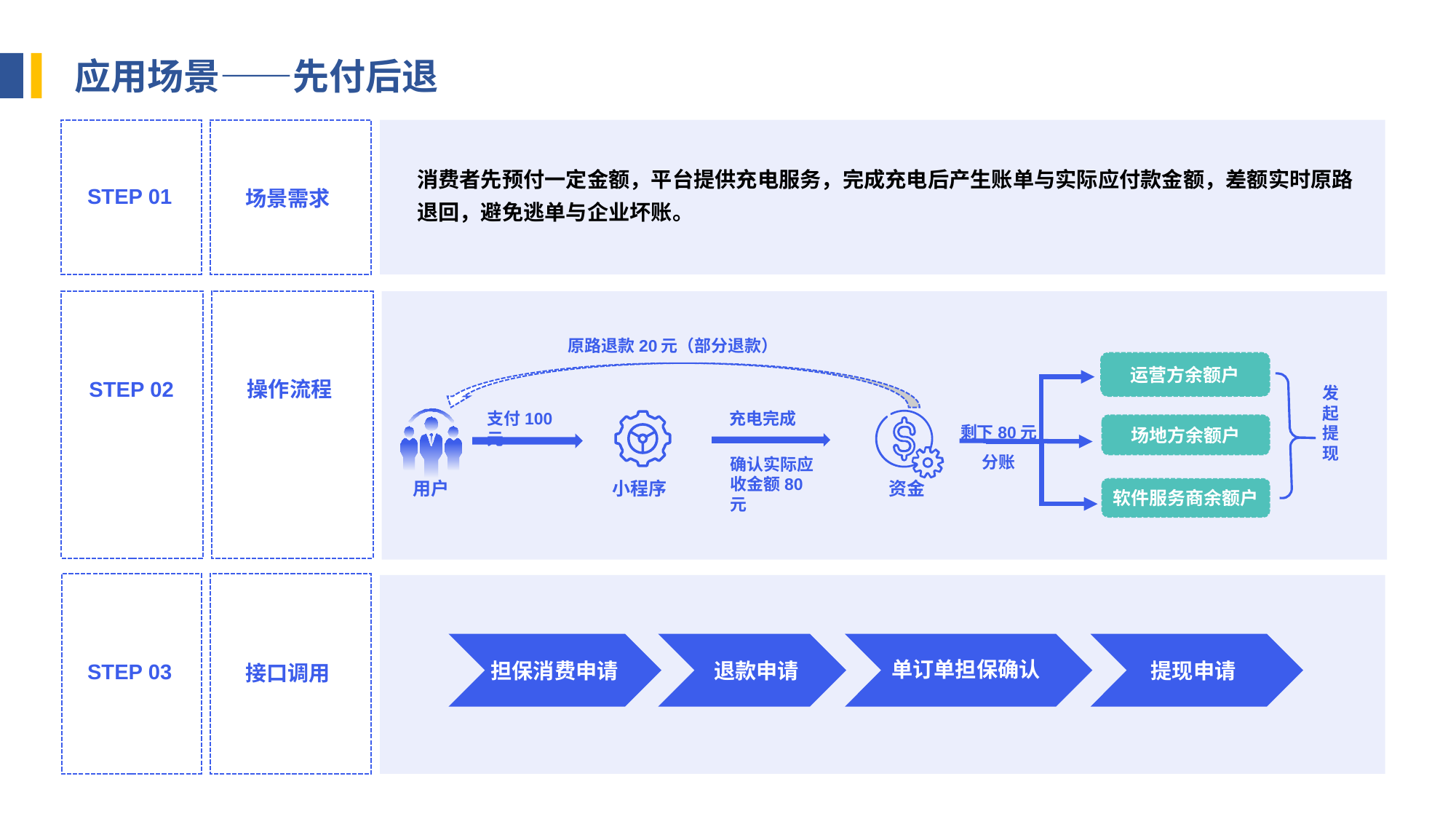

应用场景——先付后退

消费者先预付一定金额，平台提供充电服务，完成充电后产生账单与实际应付款金额，差额实时原路退回，避免逃单与企业坏账。
STEP 01
场景需求

操作流程
STEP 02
原路退款20元（部分退款）
运营方余额户

充电完成
支付100元
剩下80元
分账

场地方余额户

确认实际应收金额80元
小程序
用户
软件服务商余额户
发起提现

资金

STEP 03
接口调用
WEB
小程序
MOBILE
APP

单订单担保确认
担保消费申请
退款申请
提现申请